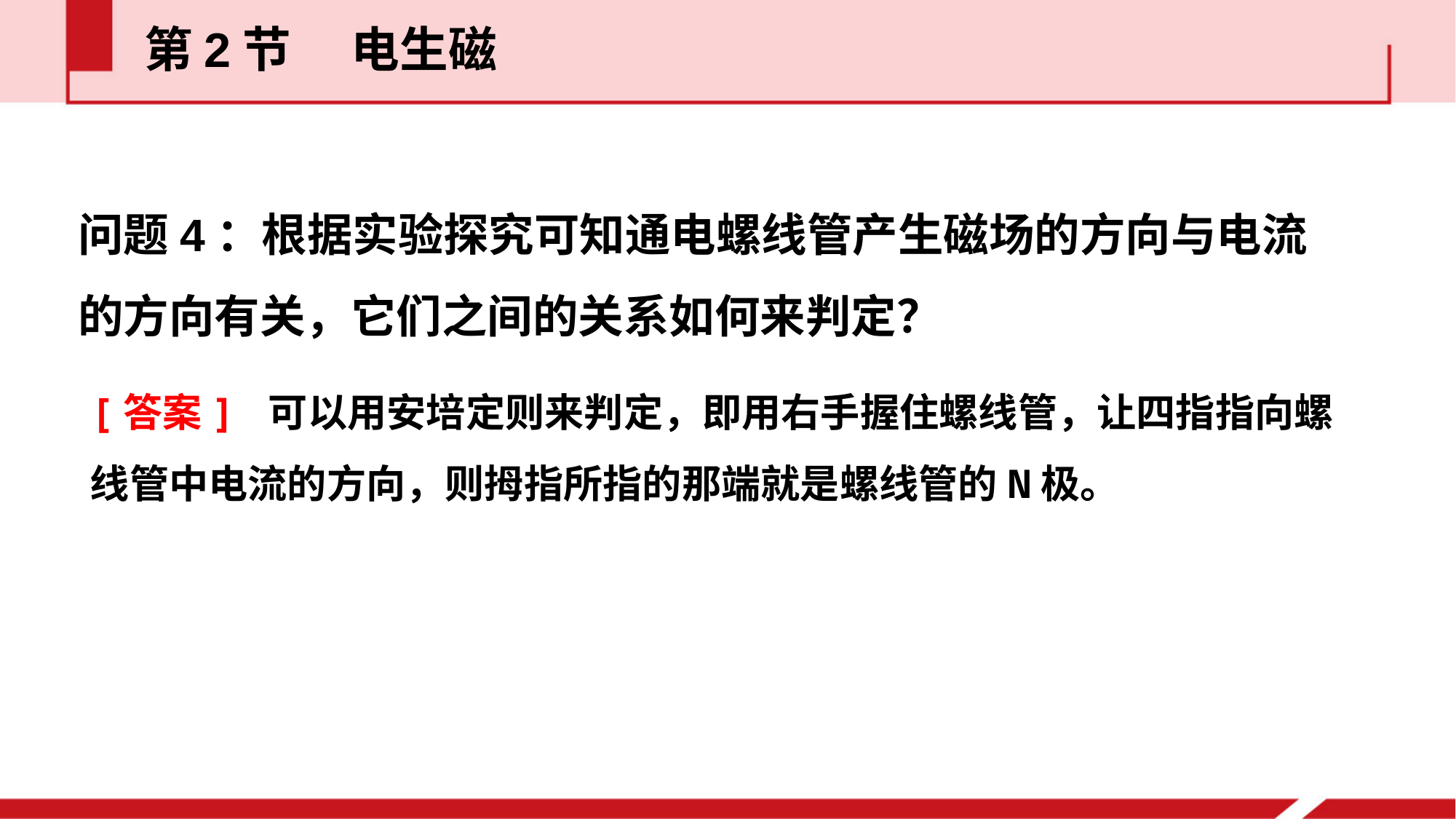

第2节  电生磁
问题4：根据实验探究可知通电螺线管产生磁场的方向与电流的方向有关，它们之间的关系如何来判定？
[答案] 可以用安培定则来判定，即用右手握住螺线管，让四指指向螺线管中电流的方向，则拇指所指的那端就是螺线管的N极。